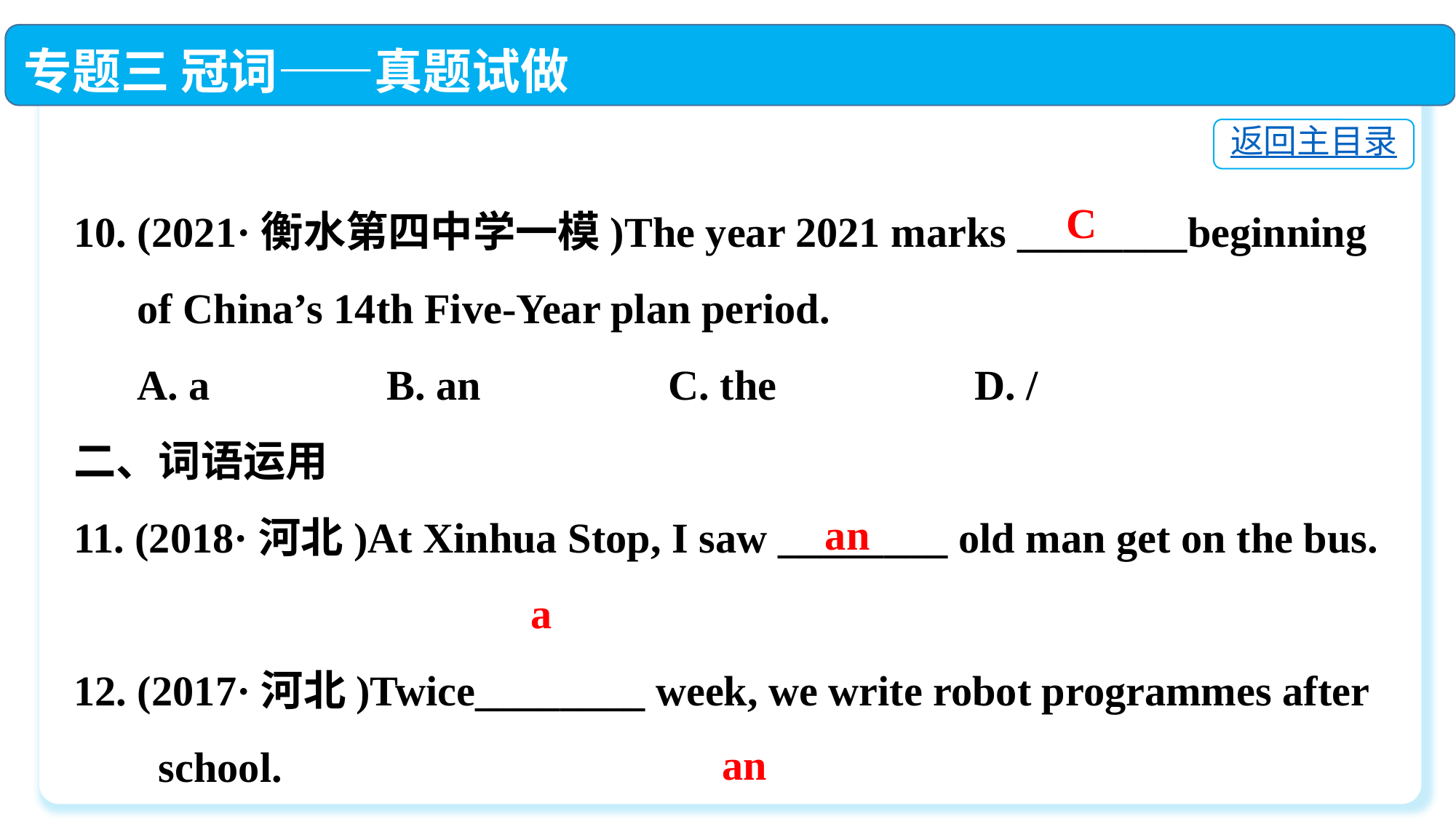

专题三 冠词——真题试做

返回主目录
10. (2021·衡水第四中学一模)The year 2021 marks ________beginning
      of China’s 14th Five-Year plan period.
      A. a	         B. an	               C. the	             D. /
二、词语运用
11. (2018·河北)At Xinhua Stop, I saw ________ old man get on the bus.
12. (2017·河北)Twice________ week, we write robot programmes after
        school.
13. (2021·河北)And my father is ________ engineer.
C
an
a
an